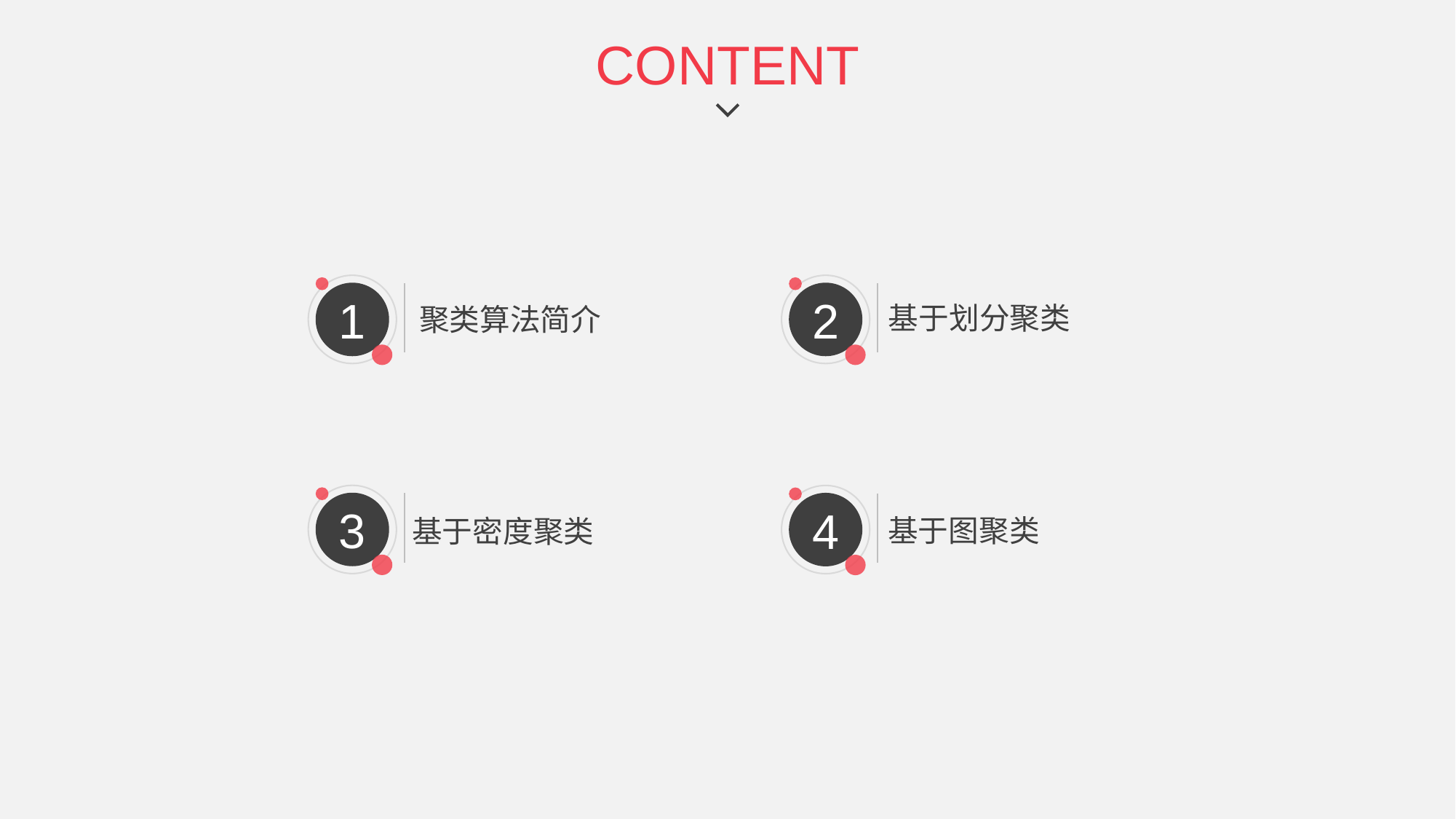

CONTENT

1

聚类算法简介

2

基于划分聚类

3

基于密度聚类

4

基于图聚类